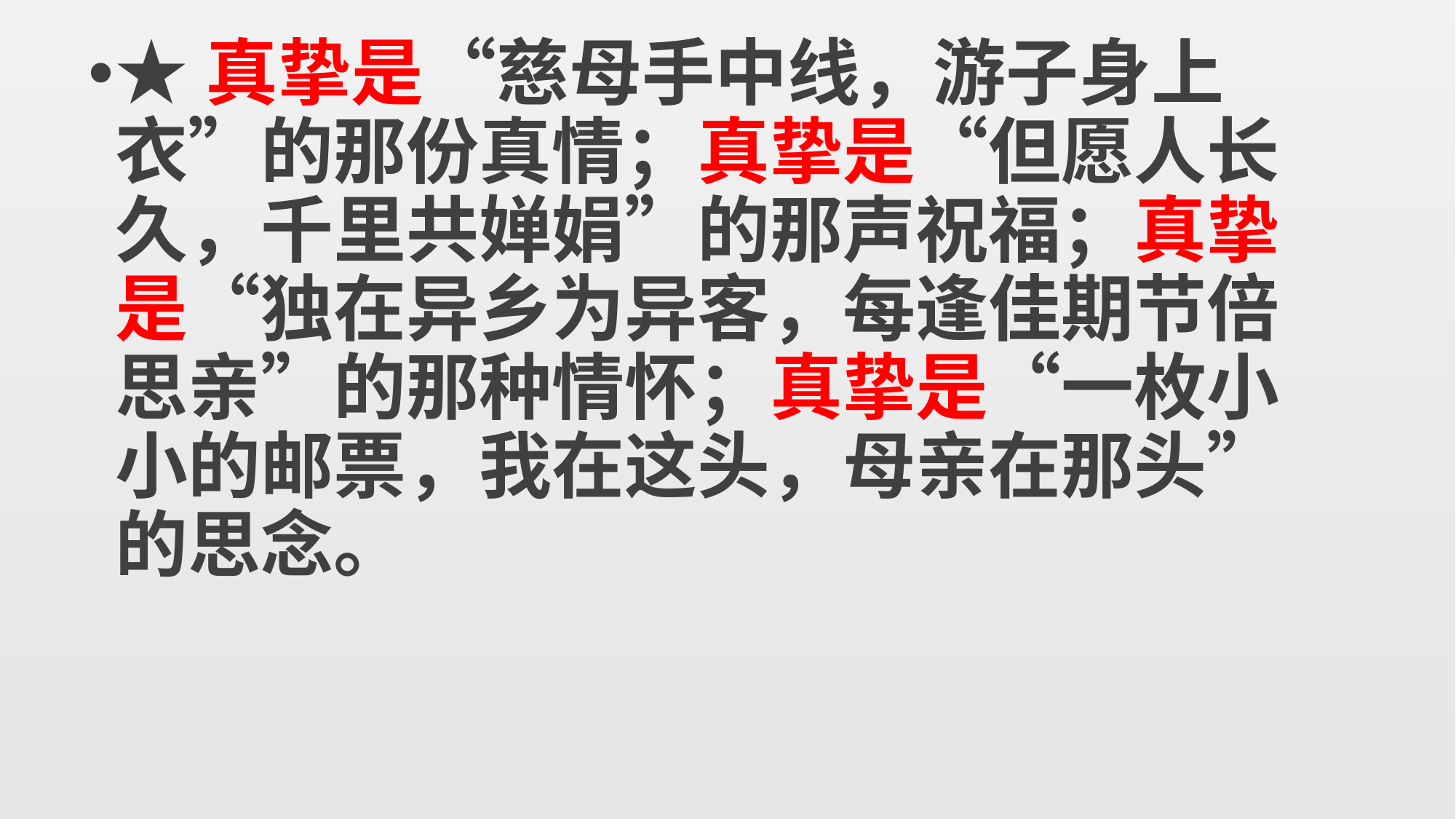

★真挚是“慈母手中线，游子身上衣”的那份真情；真挚是“但愿人长久，千里共婵娟”的那声祝福；真挚是“独在异乡为异客，每逢佳期节倍思亲”的那种情怀；真挚是“一枚小小的邮票，我在这头，母亲在那头”的思念。